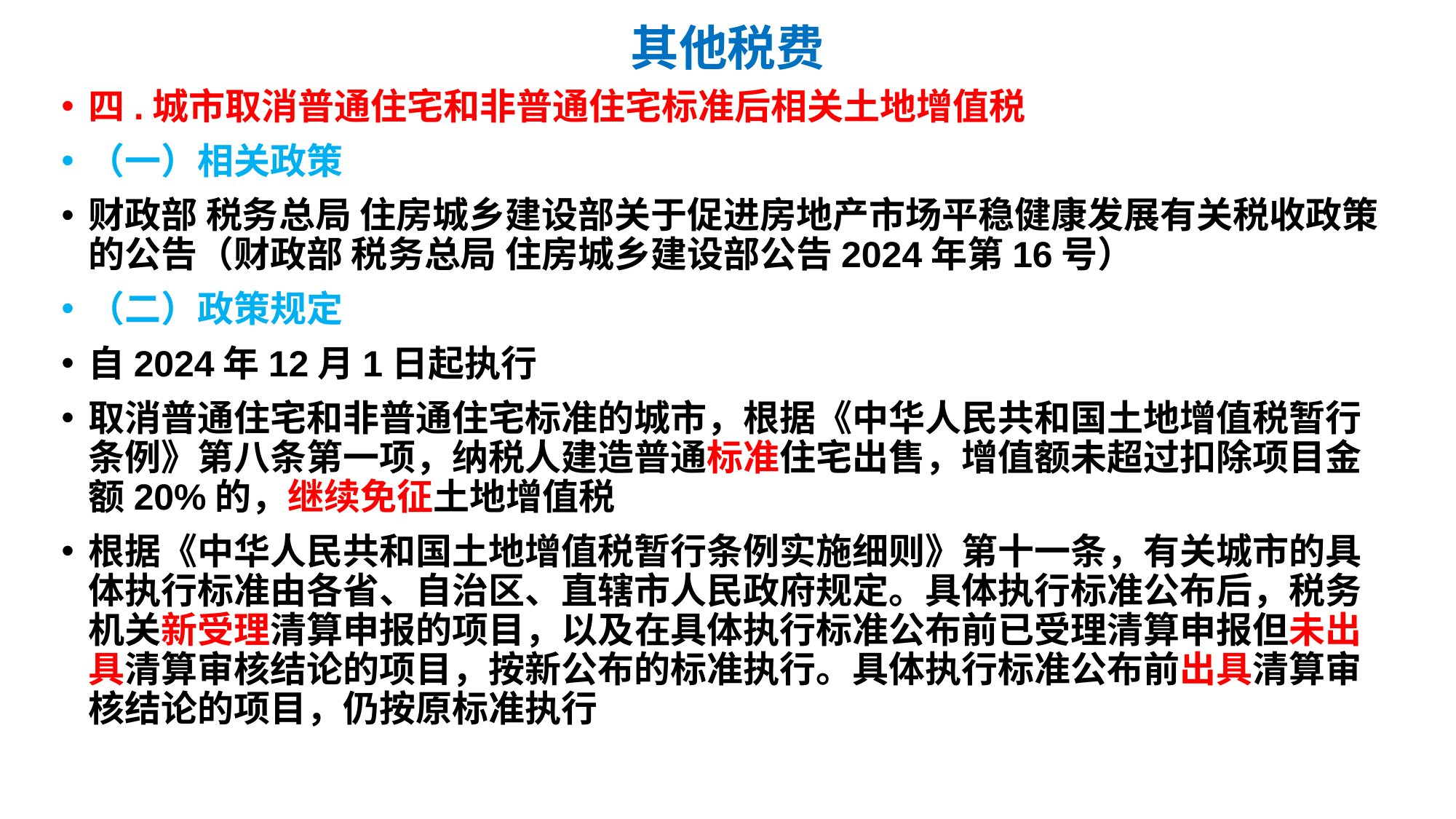

# 其他税费
四.城市取消普通住宅和非普通住宅标准后相关土地增值税
（一）相关政策
财政部 税务总局 住房城乡建设部关于促进房地产市场平稳健康发展有关税收政策的公告（财政部 税务总局 住房城乡建设部公告2024年第16号）
（二）政策规定
自2024年12月1日起执行
取消普通住宅和非普通住宅标准的城市，根据《中华人民共和国土地增值税暂行条例》第八条第一项，纳税人建造普通标准住宅出售，增值额未超过扣除项目金额20%的，继续免征土地增值税
根据《中华人民共和国土地增值税暂行条例实施细则》第十一条，有关城市的具体执行标准由各省、自治区、直辖市人民政府规定。具体执行标准公布后，税务机关新受理清算申报的项目，以及在具体执行标准公布前已受理清算申报但未出具清算审核结论的项目，按新公布的标准执行。具体执行标准公布前出具清算审核结论的项目，仍按原标准执行